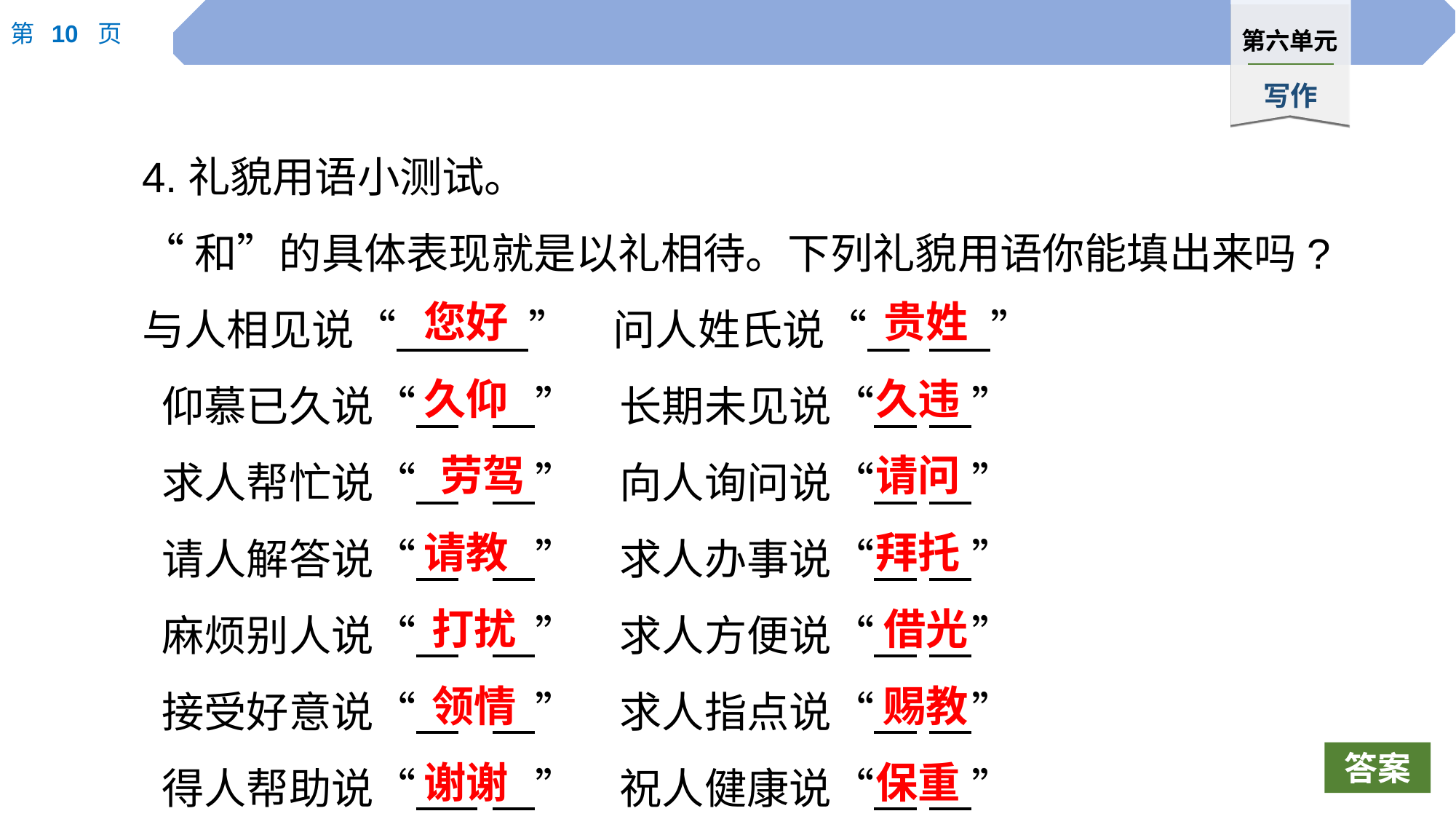

4.礼貌用语小测试。
“和”的具体表现就是以礼相待。下列礼貌用语你能填出来吗?
与人相见说“　     　”　问人姓氏说“　	  　”
 仰慕已久说“　	　”　长期未见说“　	　”
 求人帮忙说“　	　”　向人询问说“　	　”
 请人解答说“　	　”　求人办事说“　	　”
 麻烦别人说“　	　”　求人方便说“　	　”
 接受好意说“　	　”　求人指点说“　	　”
 得人帮助说“　  	　”　祝人健康说“　	　”
您好
贵姓
久仰
久违
劳驾
请问
请教
拜托
打扰
借光
领情
赐教
谢谢
保重
答案